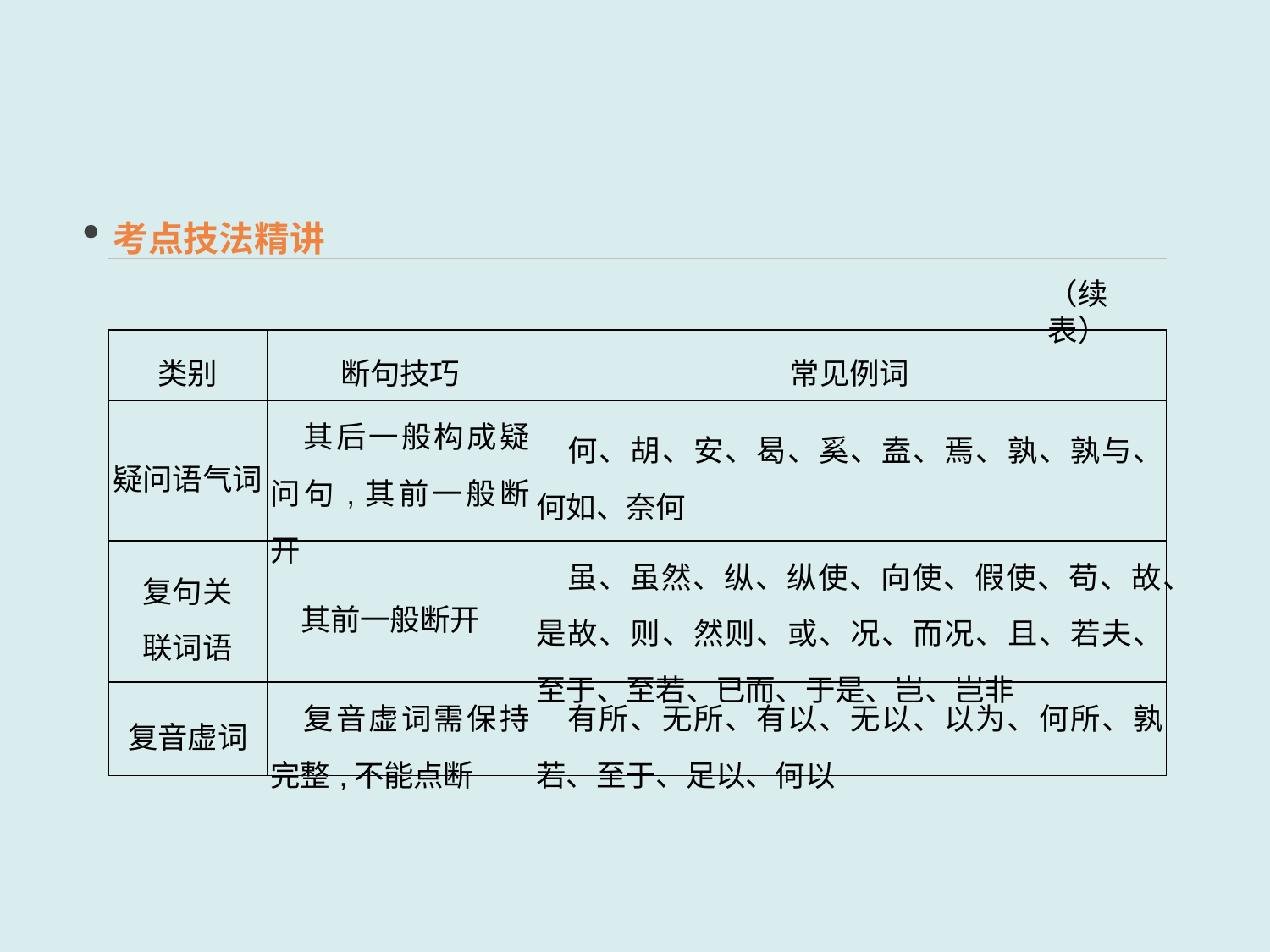

考点技法精讲

（续表）
| 类别 | 断句技巧 | 常见例词 |
| --- | --- | --- |
| 疑问语气词 | 其后一般构成疑问句,其前一般断开 | 何、胡、安、曷、奚、盍、焉、孰、孰与、何如、奈何 |
| 复句关 联词语 | 其前一般断开 | 虽、虽然、纵、纵使、向使、假使、苟、故、是故、则、然则、或、况、而况、且、若夫、至于、至若、已而、于是、岂、岂非 |
| 复音虚词 | 复音虚词需保持完整,不能点断 | 有所、无所、有以、无以、以为、何所、孰若、至于、足以、何以 |